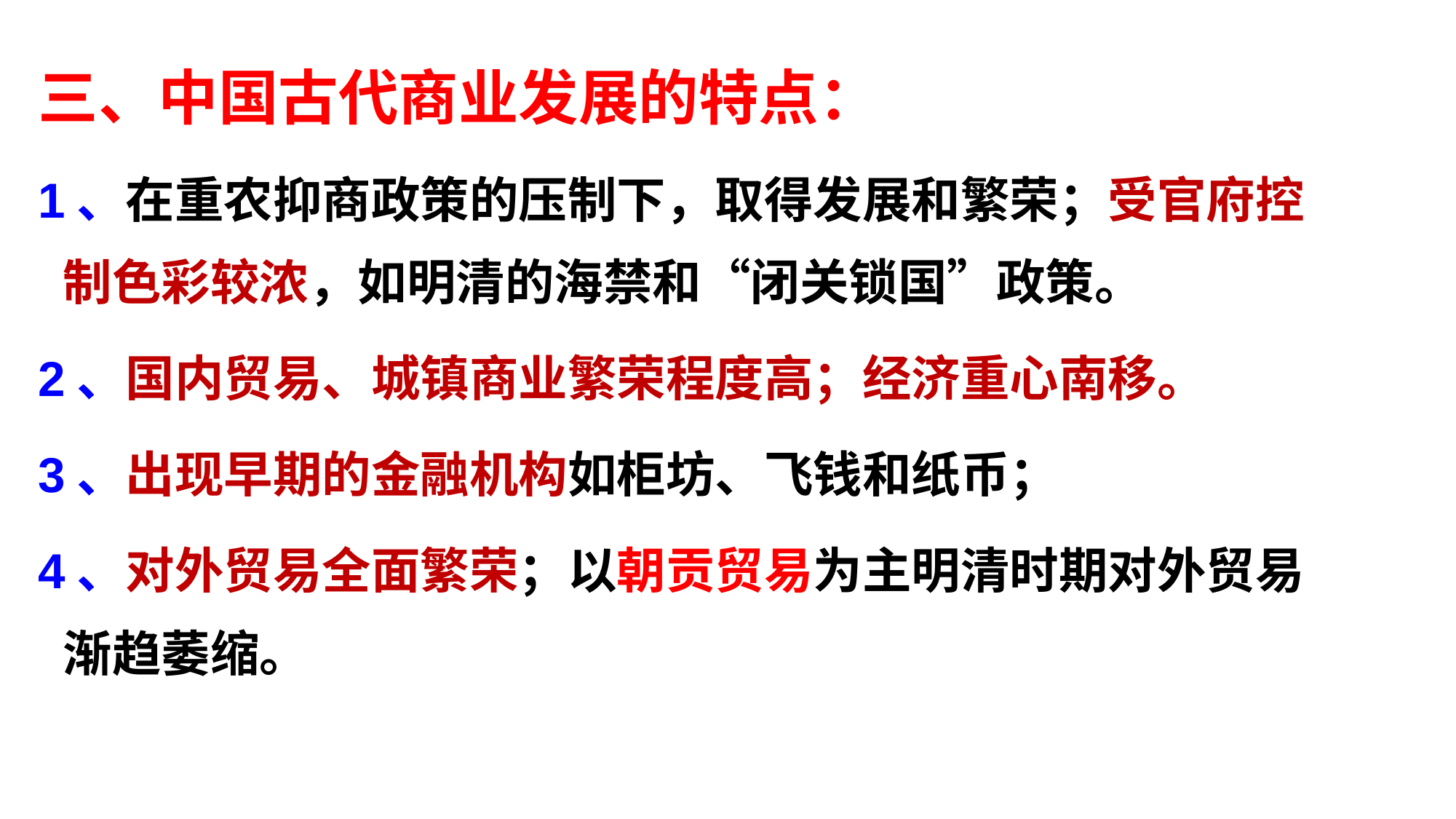

# 三、中国古代商业发展的特点：
1、在重农抑商政策的压制下，取得发展和繁荣；受官府控制色彩较浓，如明清的海禁和“闭关锁国”政策。
2、国内贸易、城镇商业繁荣程度高；经济重心南移。
3、出现早期的金融机构如柜坊、飞钱和纸币；
4、对外贸易全面繁荣；以朝贡贸易为主明清时期对外贸易渐趋萎缩。